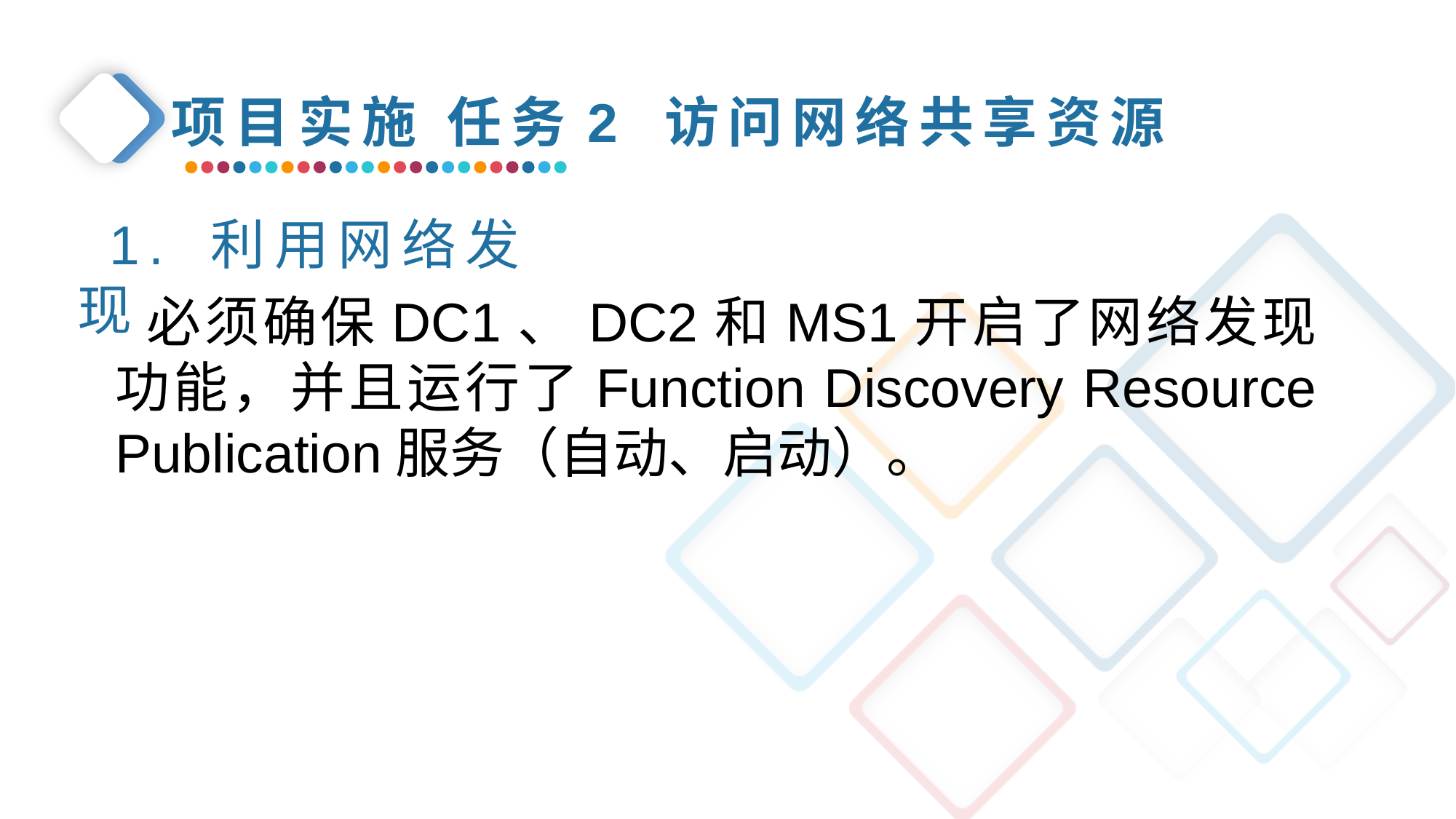

项目实施 任务2 访问网络共享资源

1. 利用网络发现
必须确保DC1、DC2和MS1开启了网络发现功能，并且运行了Function Discovery Resource Publication服务（自动、启动）。